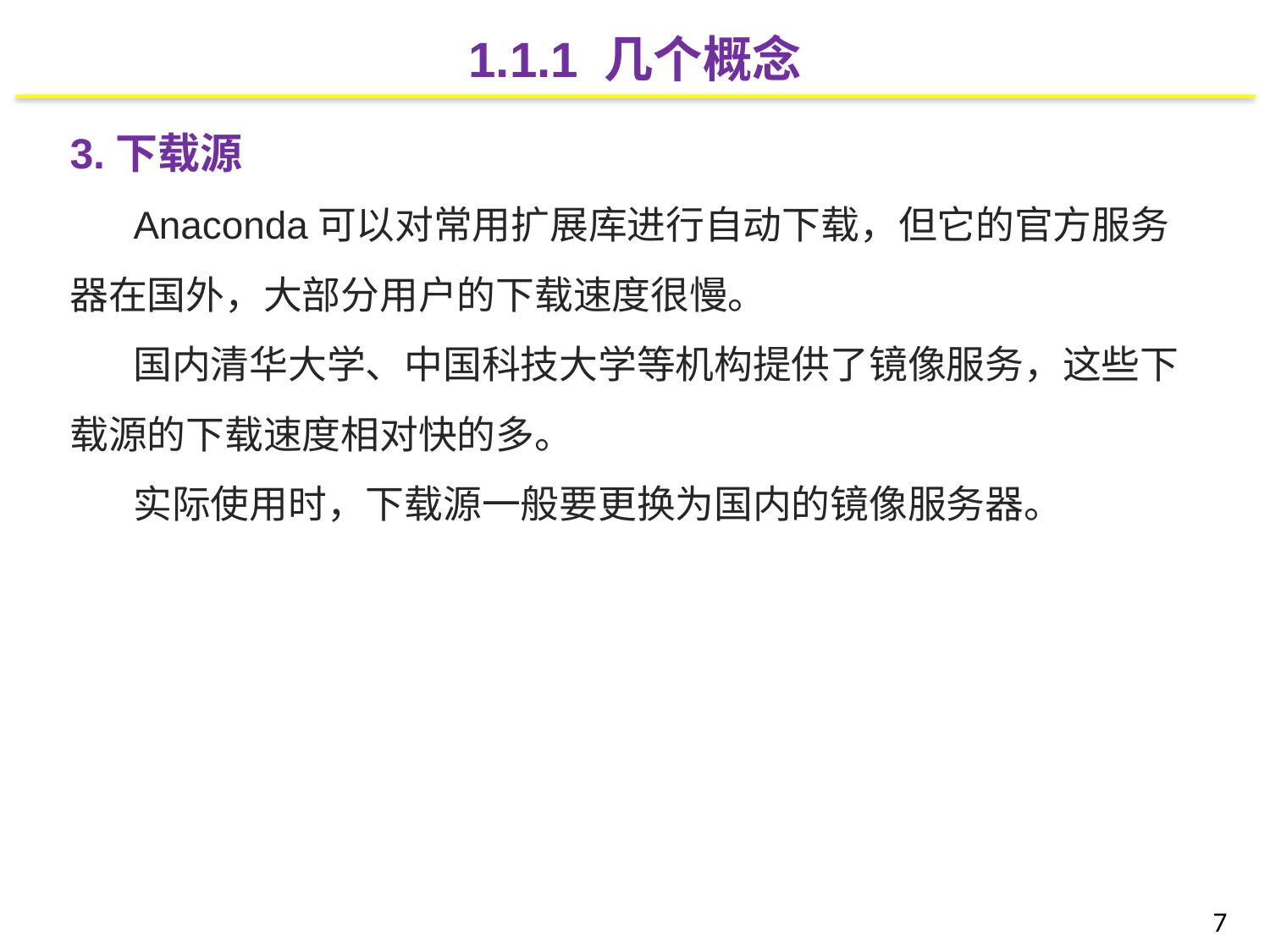

1.1.1 几个概念
3.下载源
Anaconda可以对常用扩展库进行自动下载，但它的官方服务器在国外，大部分用户的下载速度很慢。
国内清华大学、中国科技大学等机构提供了镜像服务，这些下载源的下载速度相对快的多。
实际使用时，下载源一般要更换为国内的镜像服务器。
7